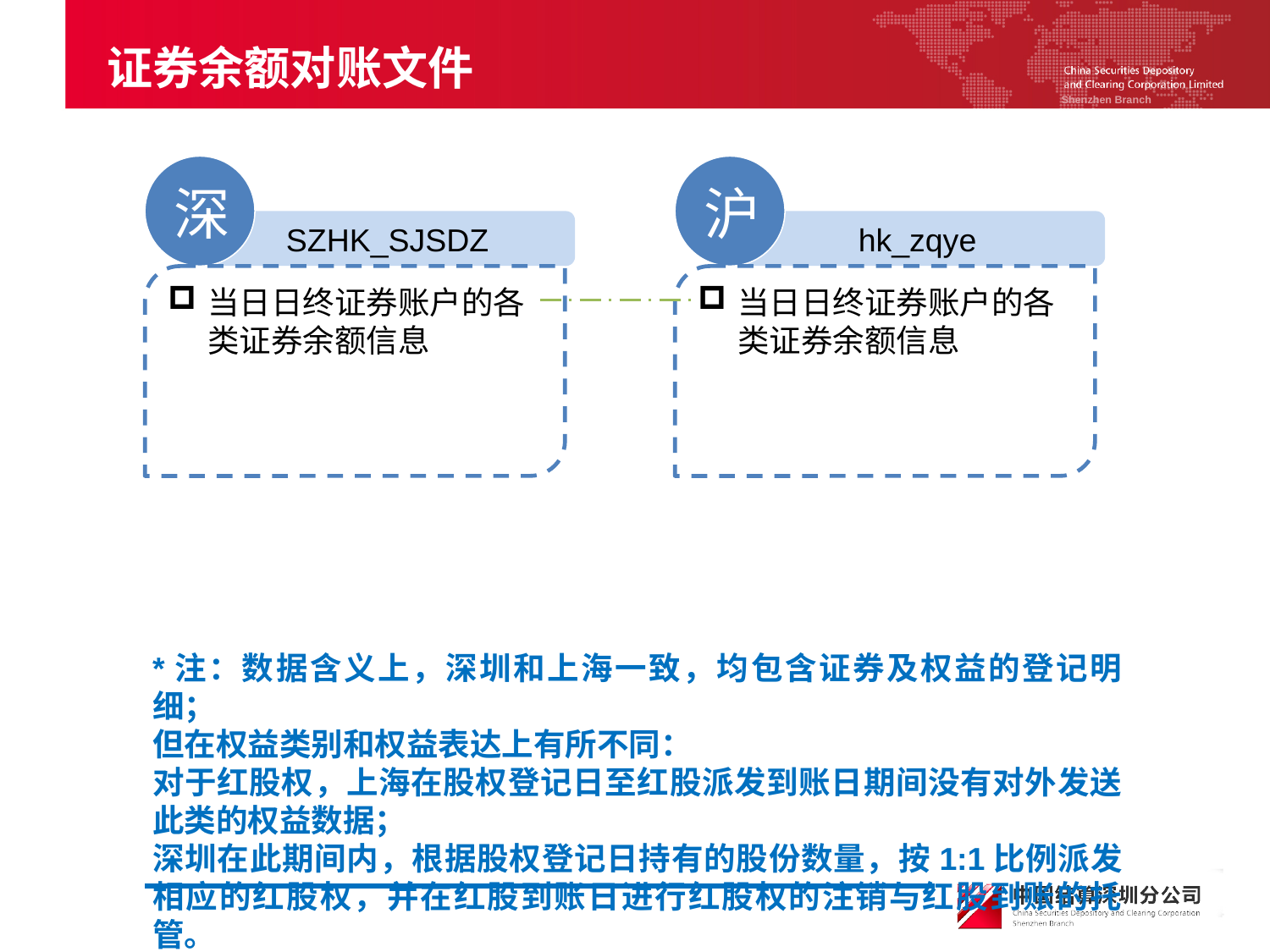

# 证券余额对账文件
深
SZHK_SJSDZ
当日日终证券账户的各类证券余额信息
沪
hk_zqye
当日日终证券账户的各类证券余额信息
*注：数据含义上，深圳和上海一致，均包含证券及权益的登记明细；
但在权益类别和权益表达上有所不同：
对于红股权，上海在股权登记日至红股派发到账日期间没有对外发送此类的权益数据；
深圳在此期间内，根据股权登记日持有的股份数量，按1:1比例派发相应的红股权，并在红股到账日进行红股权的注销与红股到账的托管。